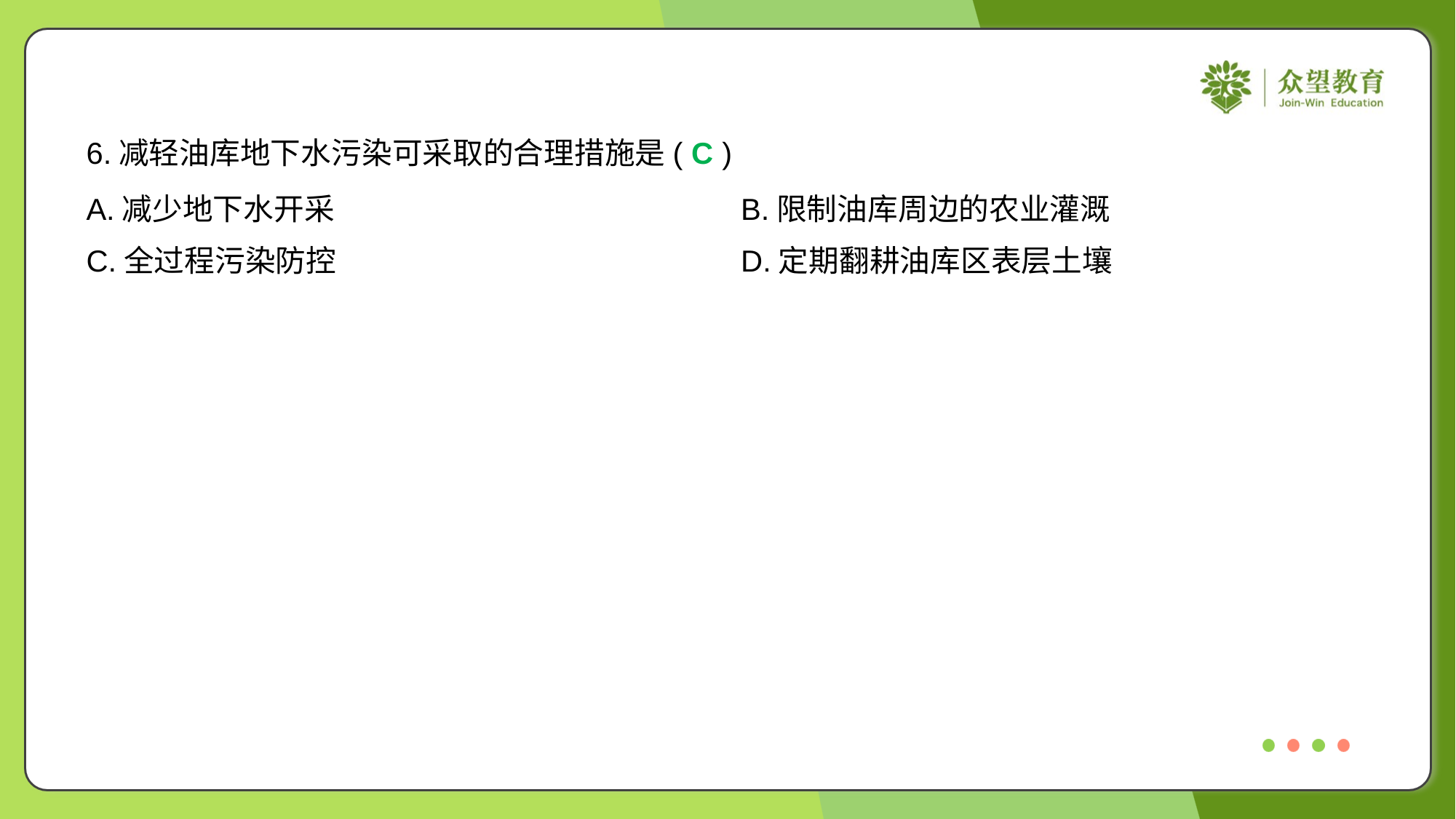

6.减轻油库地下水污染可采取的合理措施是(     )
C
A.减少地下水开采	B.限制油库周边的农业灌溉
C.全过程污染防控	D.定期翻耕油库区表层土壤